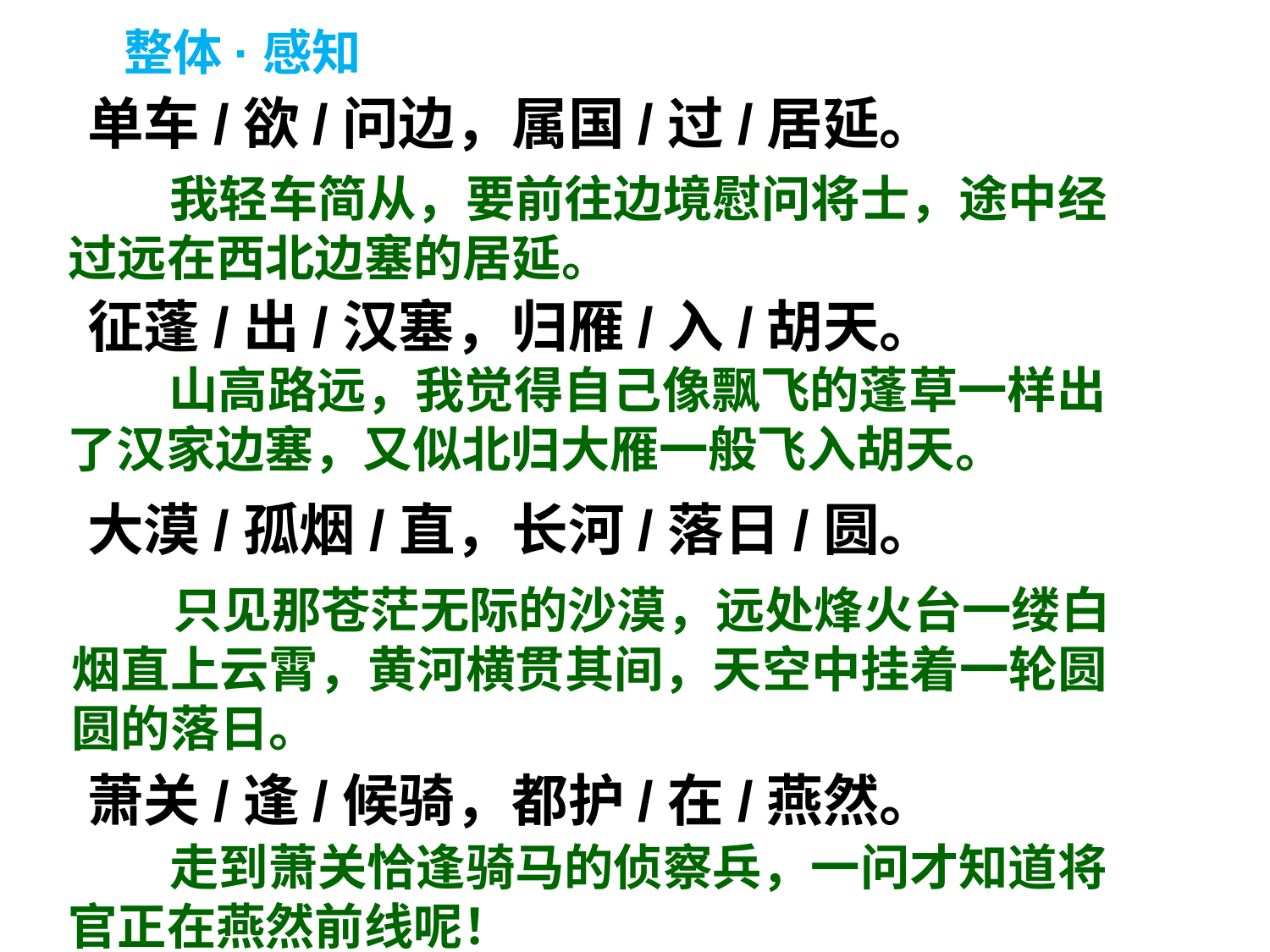

整体·感知
单车/欲/问边，属国/过/居延。

征蓬/出/汉塞，归雁/入/胡天。

大漠/孤烟/直，长河/落日/圆。

萧关/逢/候骑，都护/在/燕然。
        我轻车简从，要前往边境慰问将士，途中经过远在西北边塞的居延。
        山高路远，我觉得自己像飘飞的蓬草一样出了汉家边塞，又似北归大雁一般飞入胡天。
        只见那苍茫无际的沙漠，远处烽火台一缕白烟直上云霄，黄河横贯其间，天空中挂着一轮圆圆的落日。
        走到萧关恰逢骑马的侦察兵，一问才知道将官正在燕然前线呢！